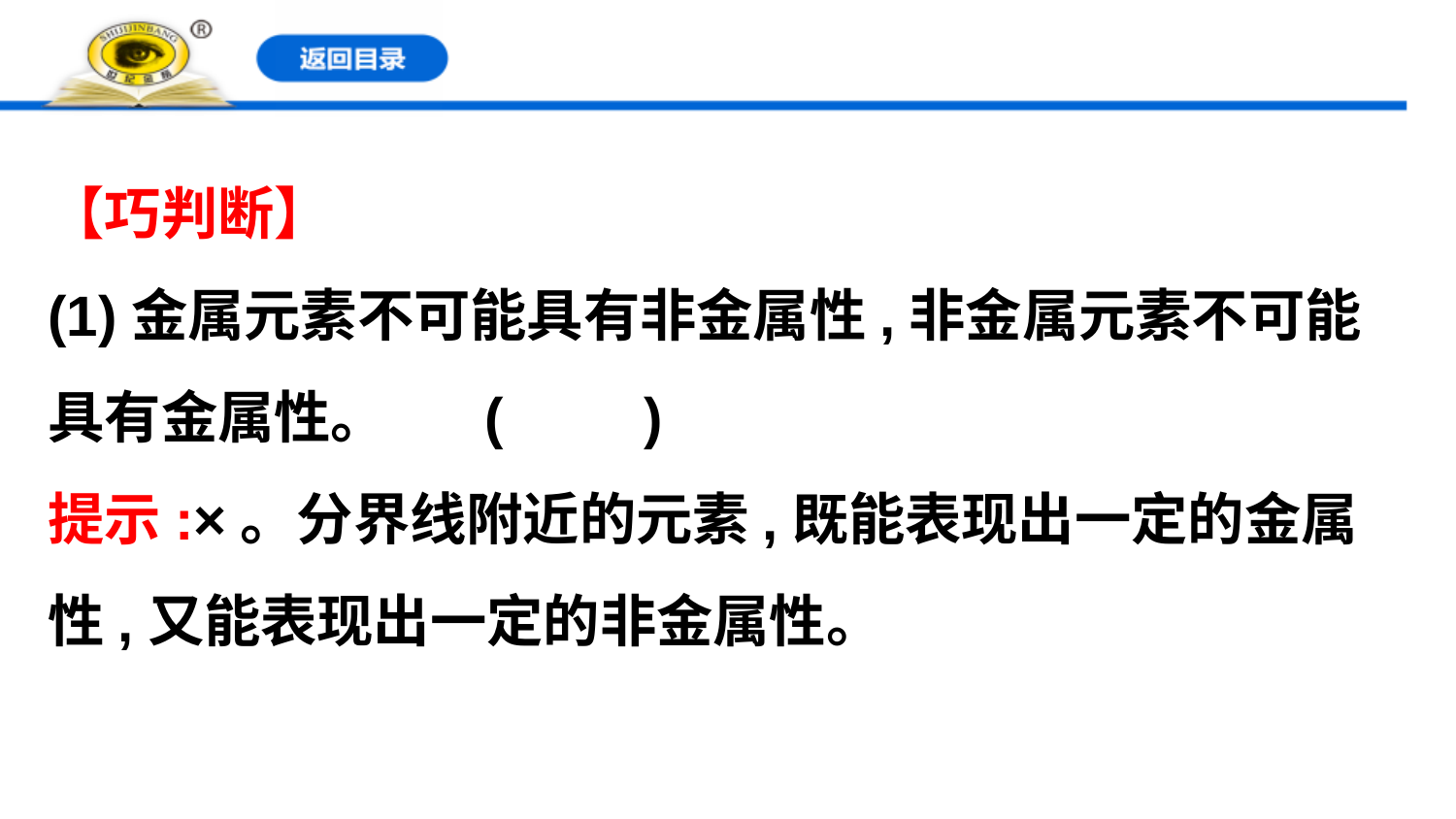

【巧判断】
(1)金属元素不可能具有非金属性,非金属元素不可能具有金属性。	(　　)
提示:×。分界线附近的元素,既能表现出一定的金属性,又能表现出一定的非金属性。